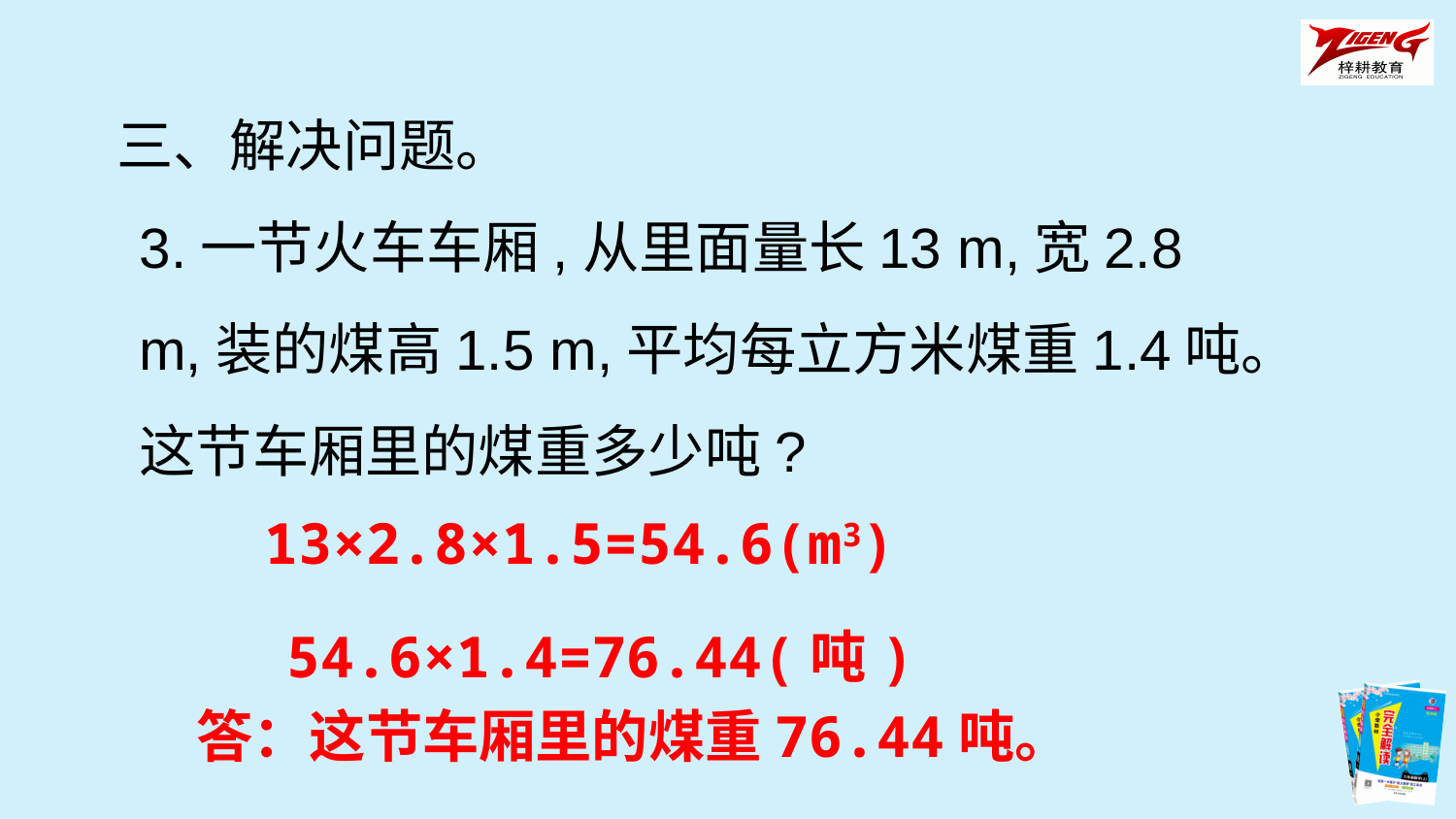

三、解决问题。
3.一节火车车厢,从里面量长13 m,宽2.8 m,装的煤高1.5 m,平均每立方米煤重1.4吨。这节车厢里的煤重多少吨?
13×2.8×1.5=54.6(m3)
54.6×1.4=76.44(吨)
答：这节车厢里的煤重76.44吨。